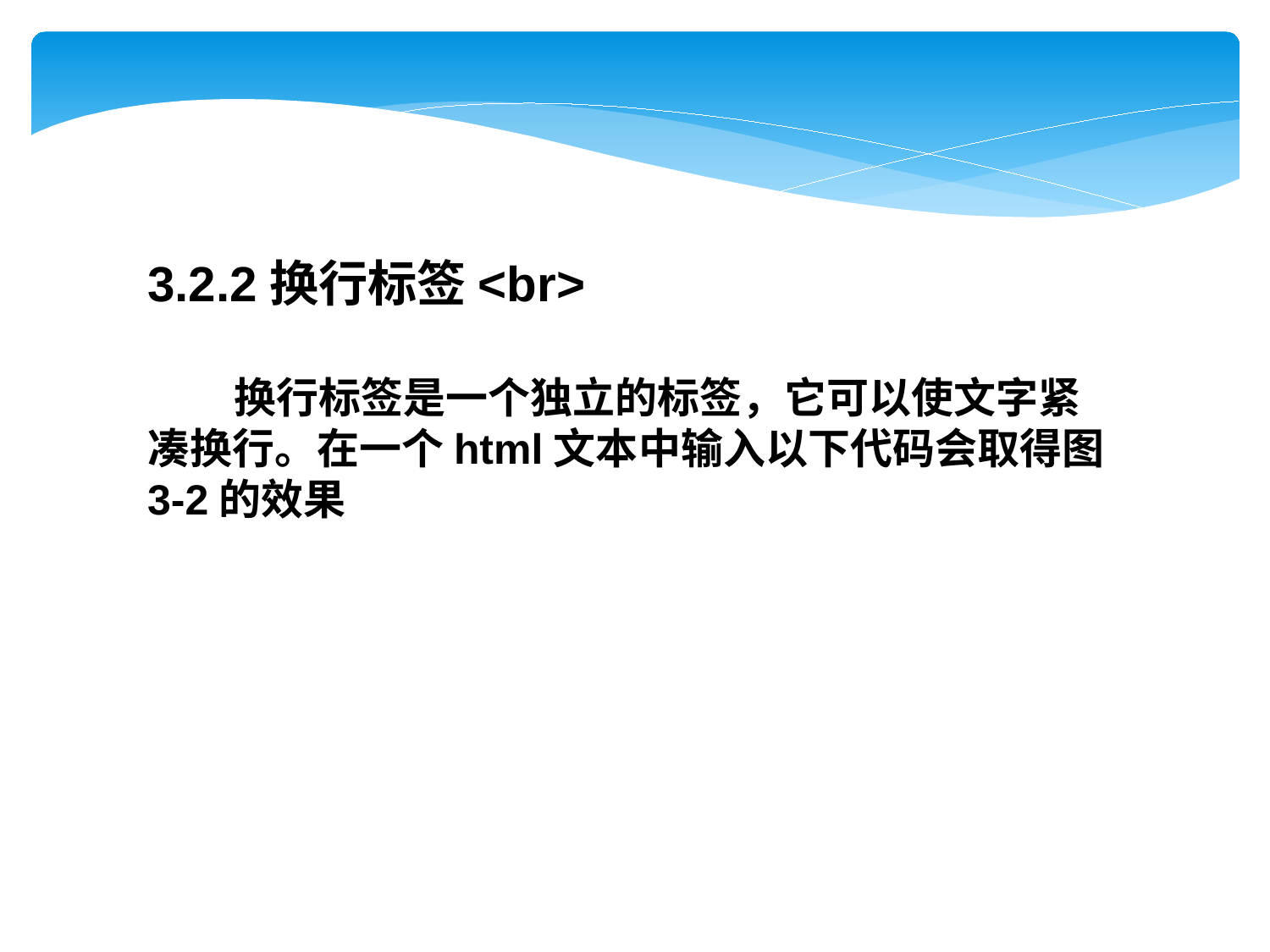

3.2.2换行标签<br>

        换行标签是一个独立的标签，它可以使文字紧凑换行。在一个html文本中输入以下代码会取得图3-2的效果